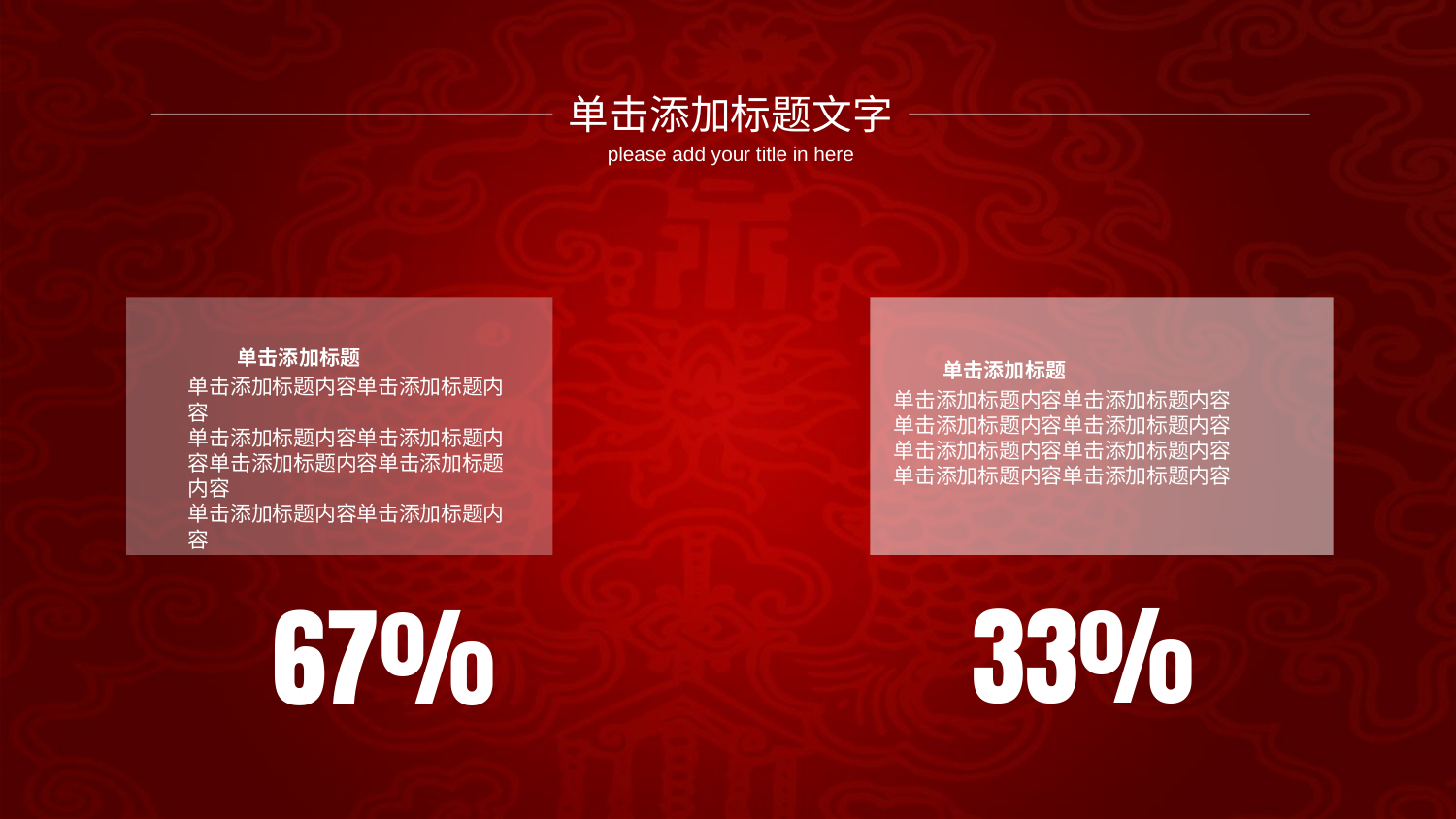

单击添加标题文字
please add your title in here

    单击添加标题
单击添加标题内容单击添加标题内容
单击添加标题内容单击添加标题内容单击添加标题内容单击添加标题内容
单击添加标题内容单击添加标题内容

    单击添加标题
单击添加标题内容单击添加标题内容
单击添加标题内容单击添加标题内容
单击添加标题内容单击添加标题内容
单击添加标题内容单击添加标题内容
33%
67%